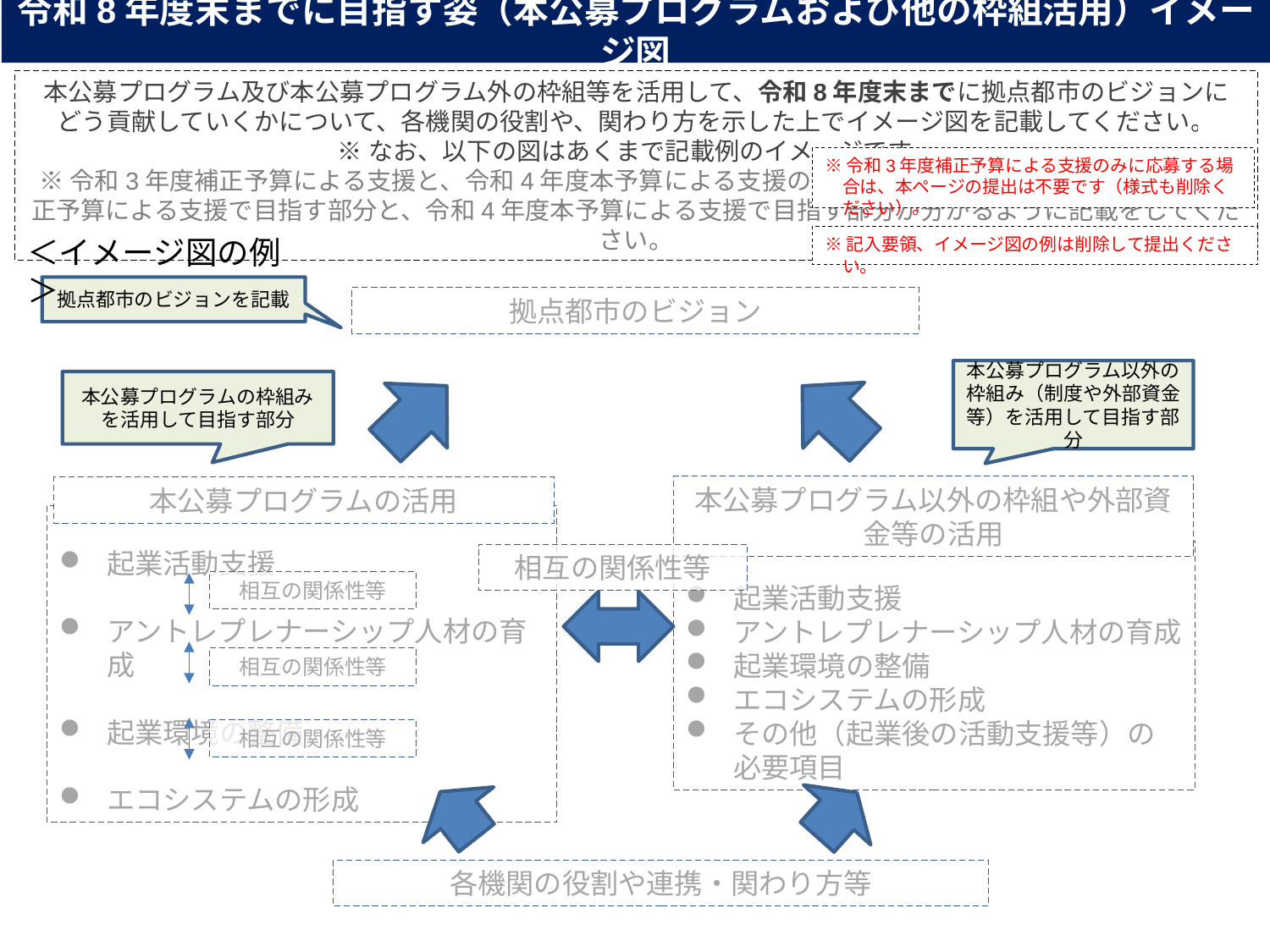

令和8年度末までに目指す姿（本公募プログラムおよび他の枠組活用）イメージ図
本公募プログラム及び本公募プログラム外の枠組等を活用して、令和8年度末までに拠点都市のビジョンに
どう貢献していくかについて、各機関の役割や、関わり方を示した上でイメージ図を記載してください。
※なお、以下の図はあくまで記載例のイメージです。
※令和3年度補正予算による支援と、令和4年度本予算による支援の両方に応募する場合は、令和3年度補正予算による支援で目指す部分と、令和4年度本予算による支援で目指す部分が分かるように記載をしてください。
※令和3年度補正予算による支援のみに応募する場合は、本ページの提出は不要です（様式も削除ください）。
※記入要領、イメージ図の例は削除して提出ください。
＜イメージ図の例＞
拠点都市のビジョンを記載
拠点都市のビジョン
本公募プログラム以外の枠組み（制度や外部資金等）を活用して目指す部分
本公募プログラムの枠組みを活用して目指す部分

本公募プログラム以外の枠組や外部資金等の活用
本公募プログラムの活用

起業活動支援

アントレプレナーシップ人材の育成

起業環境の整備

エコシステムの形成

起業活動支援
アントレプレナーシップ人材の育成
起業環境の整備
エコシステムの形成
その他（起業後の活動支援等）の必要項目
相互の関係性等
相互の関係性等

相互の関係性等
相互の関係性等

各機関の役割や連携・関わり方等